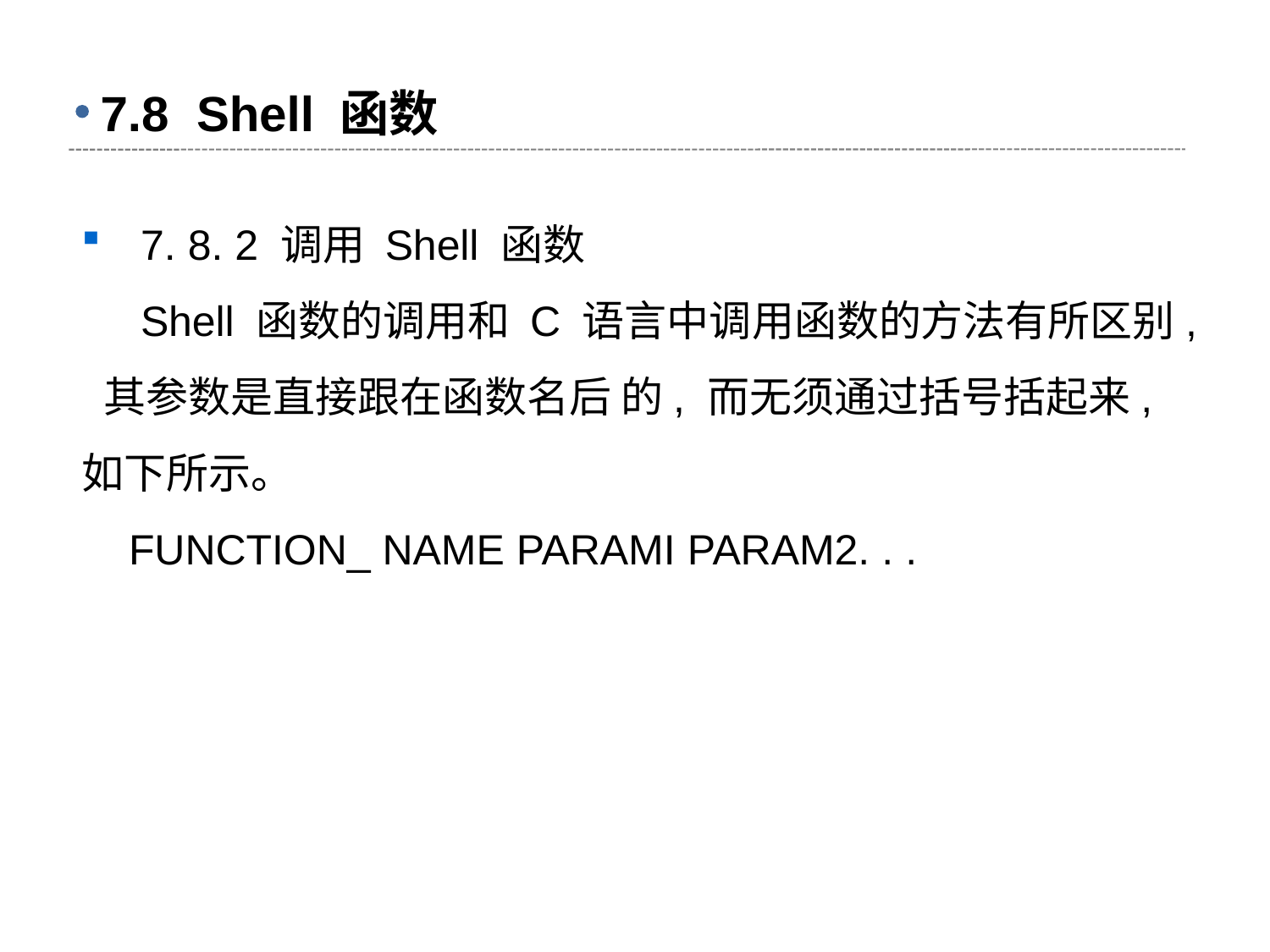

# 7.8  Shell 函数

 7. 8. 2 调用 Shell 函数
     Shell 函数的调用和 C 语言中调用函数的方法有所区别, 其参数是直接跟在函数名后 的, 而无须通过括号括起来, 如下所示。
    FUNCTION_ NAME PARAMI PARAM2. . .